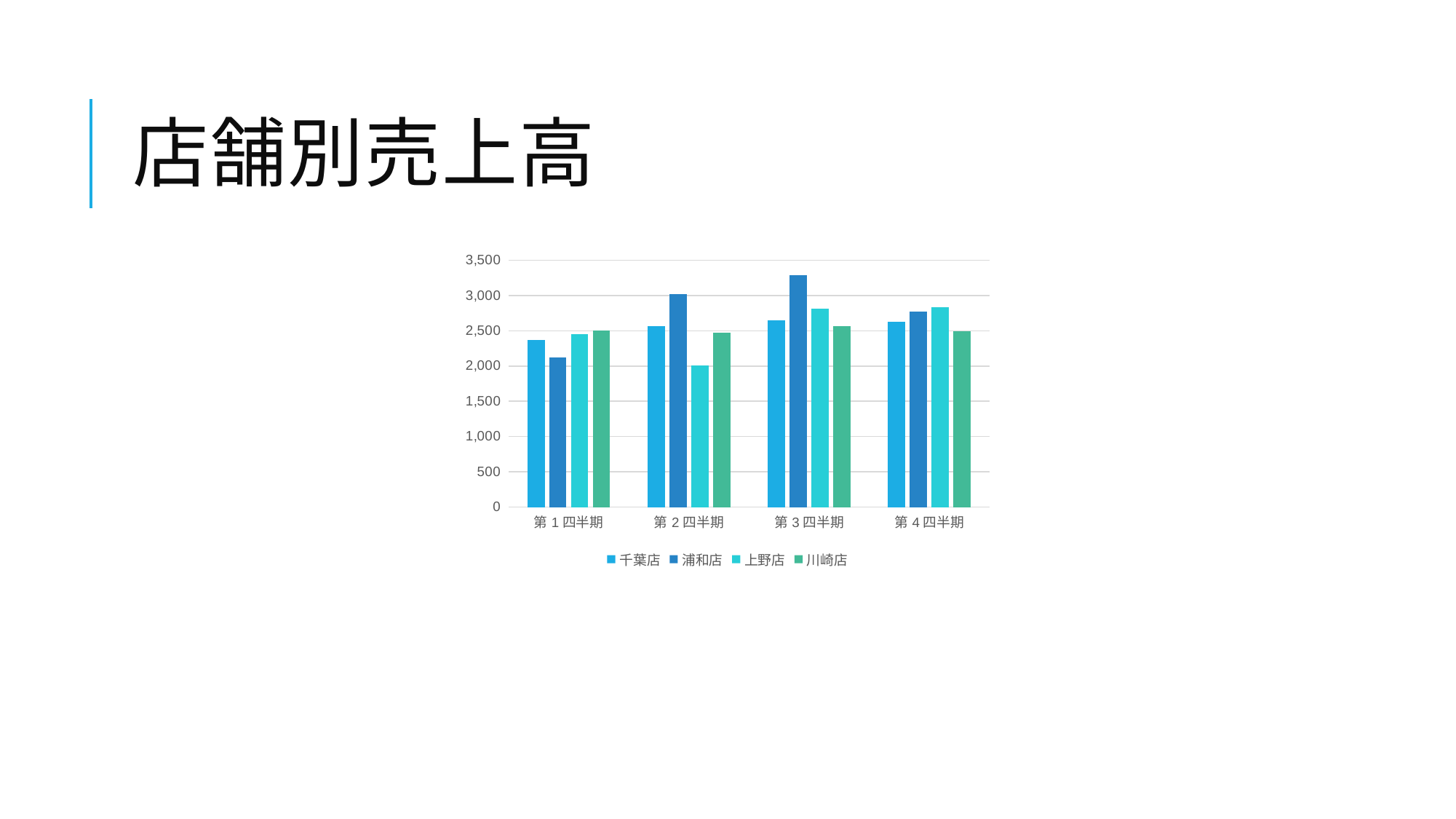

# 店舗別売上高

### Chart

| Category | 千葉店 | 浦和店 | 上野店 | 川崎店 |
|---|---|---|---|---|
| 第1四半期 | 2372.0 | 2121.0 | 2453.0 | 2503.0 |
| 第2四半期 | 2567.0 | 3019.0 | 2007.0 | 2476.0 |
| 第3四半期 | 2643.0 | 3285.0 | 2812.0 | 2569.0 |
| 第4四半期 | 2624.0 | 2768.0 | 2835.0 | 2491.0 |